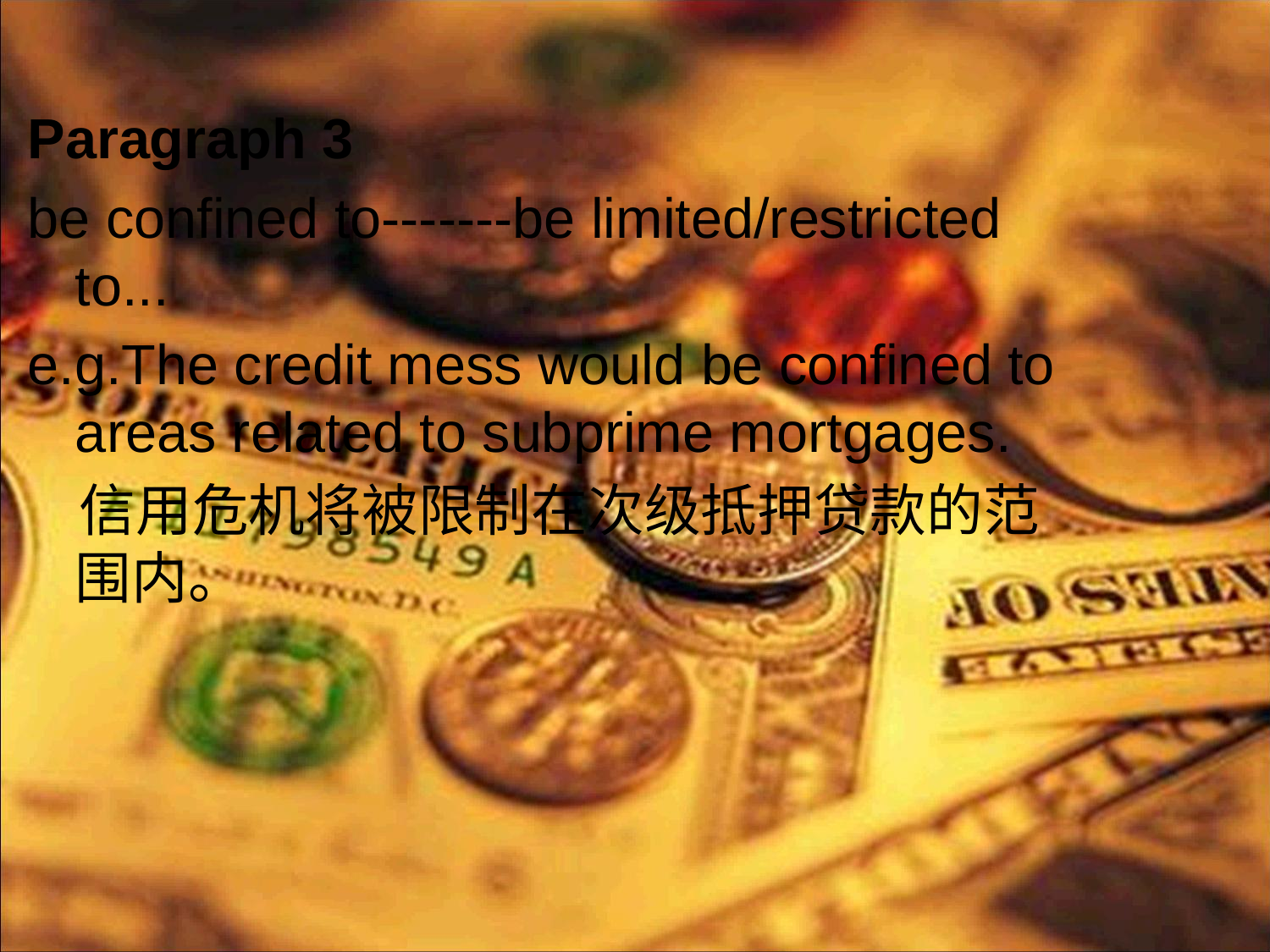

Paragraph 3
be confined to-------be limited/restricted to...
e.g.The credit mess would be confined to areas related to subprime mortgages.
   信用危机将被限制在次级抵押贷款的范围内。